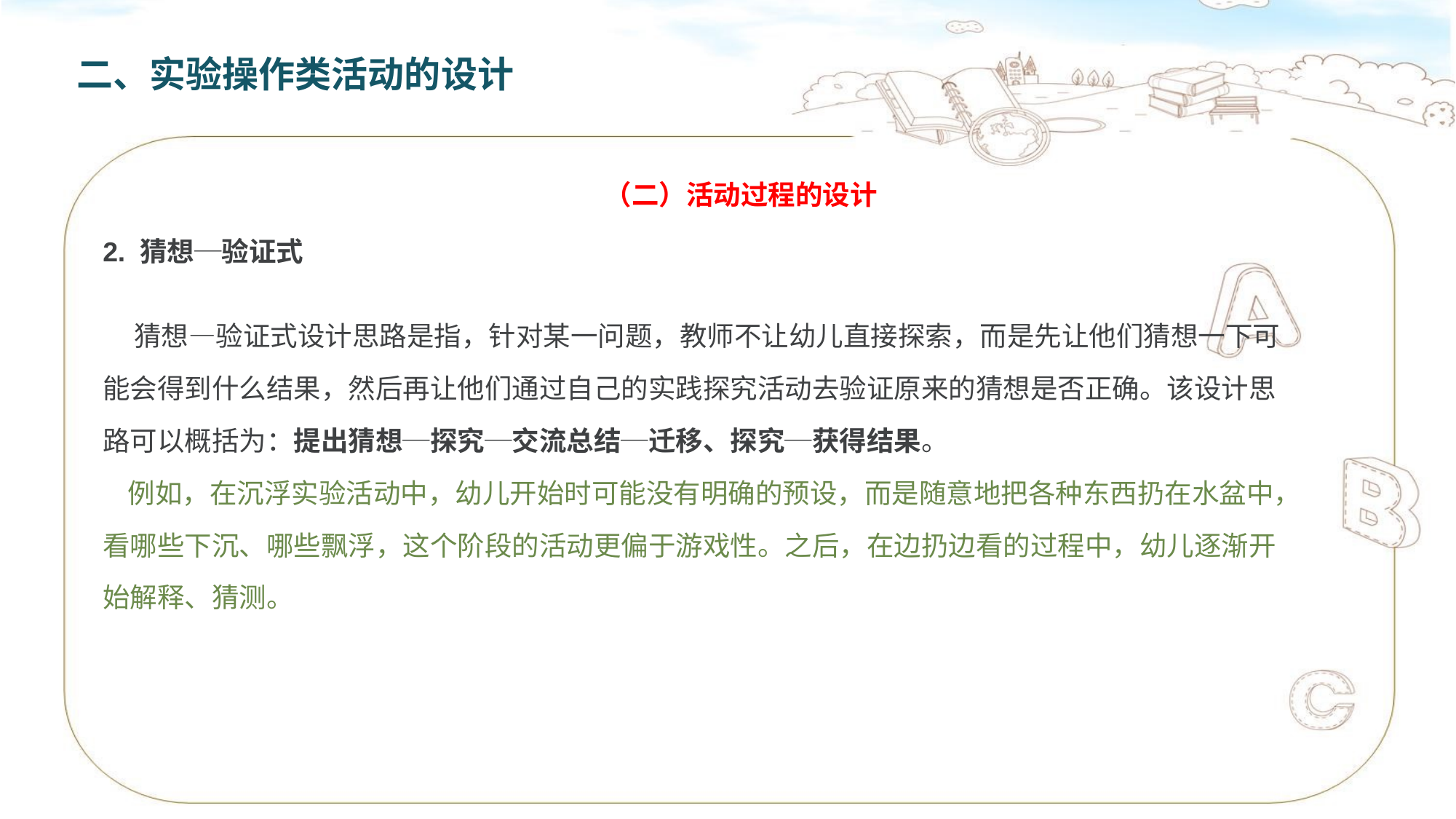

二、实验操作类活动的设计
（二）活动过程的设计
2. 猜想─验证式
    猜想—验证式设计思路是指，针对某一问题，教师不让幼儿直接探索，而是先让他们猜想一下可能会得到什么结果，然后再让他们通过自己的实践探究活动去验证原来的猜想是否正确。该设计思路可以概括为：提出猜想─探究─交流总结─迁移、探究─获得结果。
   例如，在沉浮实验活动中，幼儿开始时可能没有明确的预设，而是随意地把各种东西扔在水盆中，看哪些下沉、哪些飘浮，这个阶段的活动更偏于游戏性。之后，在边扔边看的过程中，幼儿逐渐开始解释、猜测。